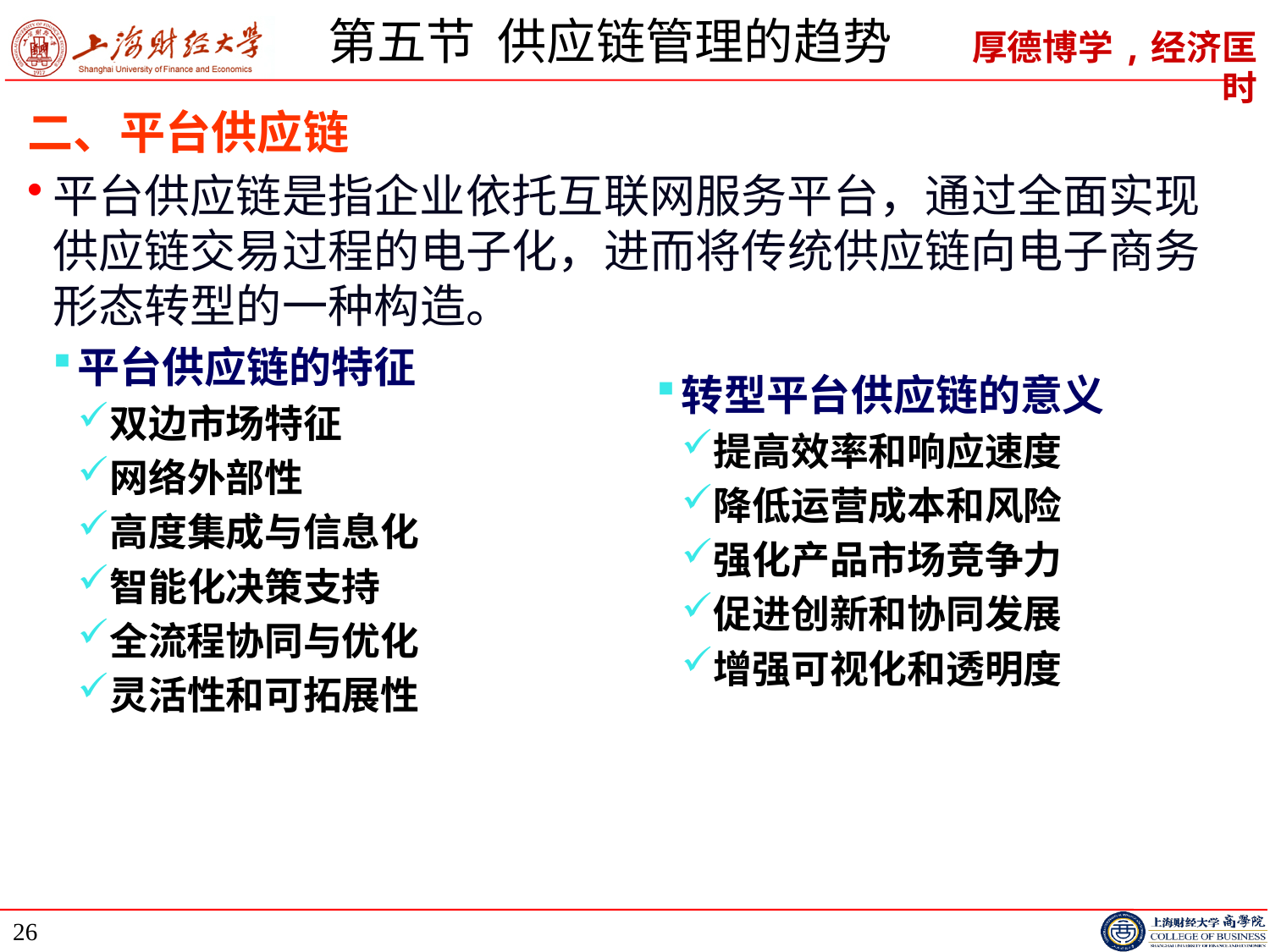

# 第五节  供应链管理的趋势
二、平台供应链
平台供应链是指企业依托互联网服务平台，通过全面实现供应链交易过程的电子化，进而将传统供应链向电子商务形态转型的一种构造。
平台供应链的特征
双边市场特征
网络外部性
高度集成与信息化
智能化决策支持
全流程协同与优化
灵活性和可拓展性
转型平台供应链的意义
提高效率和响应速度
降低运营成本和风险
强化产品市场竞争力
促进创新和协同发展
增强可视化和透明度
26